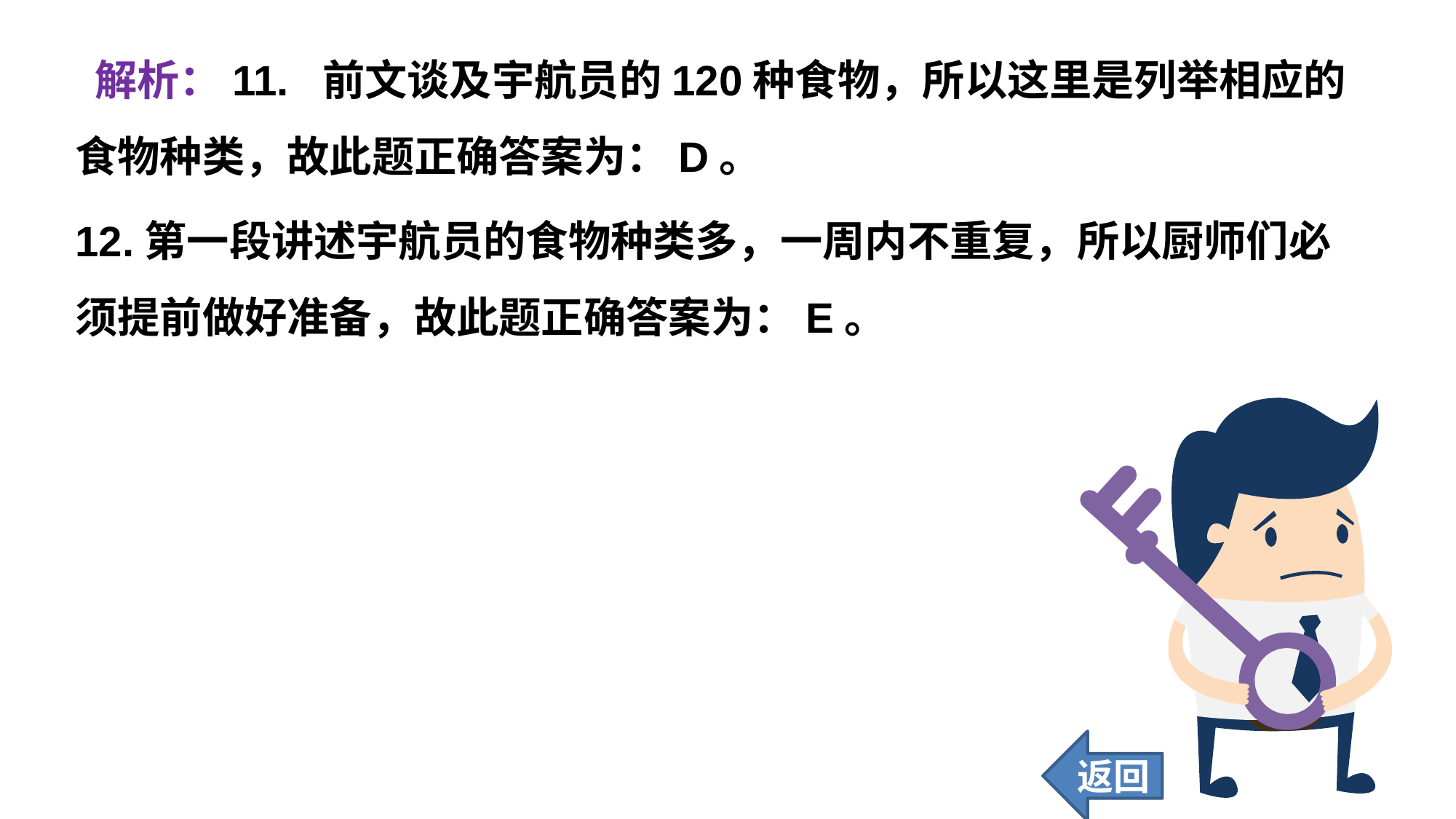

解析：11.  前文谈及宇航员的120种食物，所以这里是列举相应的食物种类，故此题正确答案为：D。
12.第一段讲述宇航员的食物种类多，一周内不重复，所以厨师们必须提前做好准备，故此题正确答案为：E。

返回
82